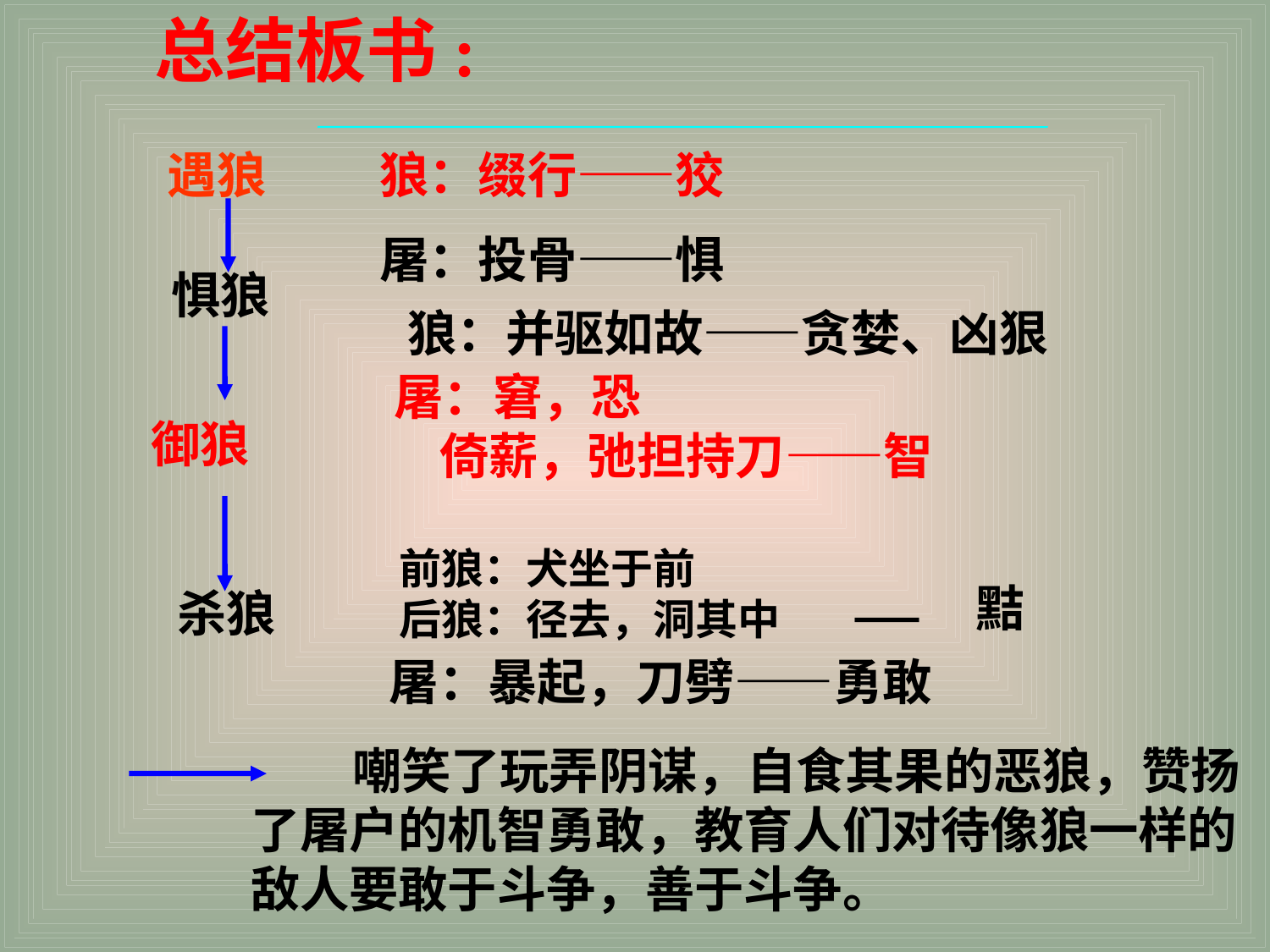

总结板书:

遇狼
狼：缀行——狡

屠：投骨——惧
惧狼

狼：并驱如故——贪婪、凶狠

屠：窘，恐
   倚薪，弛担持刀——智
御狼

前狼：犬坐于前
后狼：径去，洞其中
—
黠
杀狼
屠：暴起，刀劈——勇敢
        嘲笑了玩弄阴谋，自食其果的恶狼，赞扬了屠户的机智勇敢，教育人们对待像狼一样的敌人要敢于斗争，善于斗争。